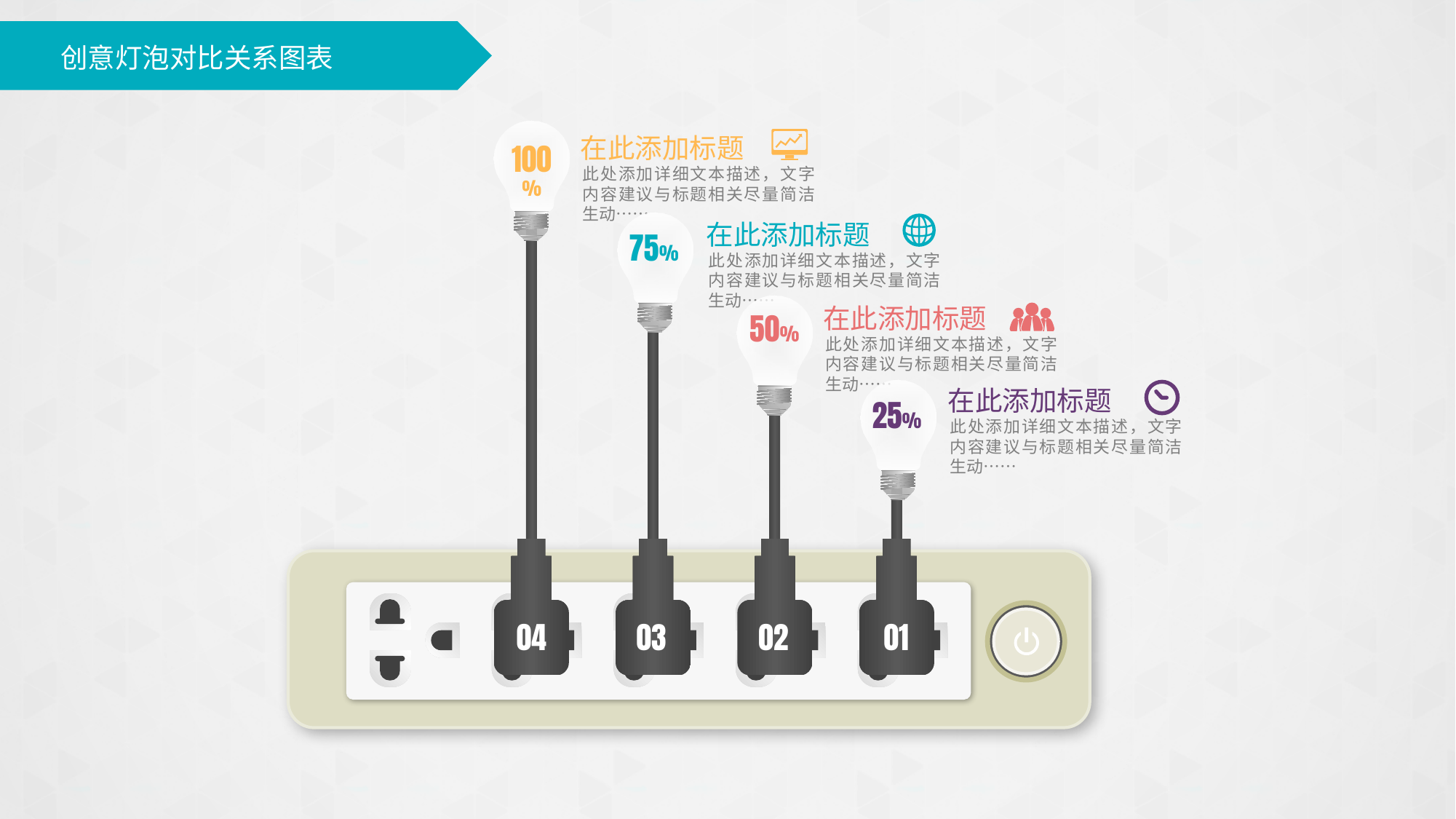

# 创意灯泡对比关系图表

在此添加标题
此处添加详细文本描述，文字内容建议与标题相关尽量简洁生动……

100%

在此添加标题
此处添加详细文本描述，文字内容建议与标题相关尽量简洁生动……

75%

在此添加标题
此处添加详细文本描述，文字内容建议与标题相关尽量简洁生动……

50%

在此添加标题
此处添加详细文本描述，文字内容建议与标题相关尽量简洁生动……

25%

04
03
02
01